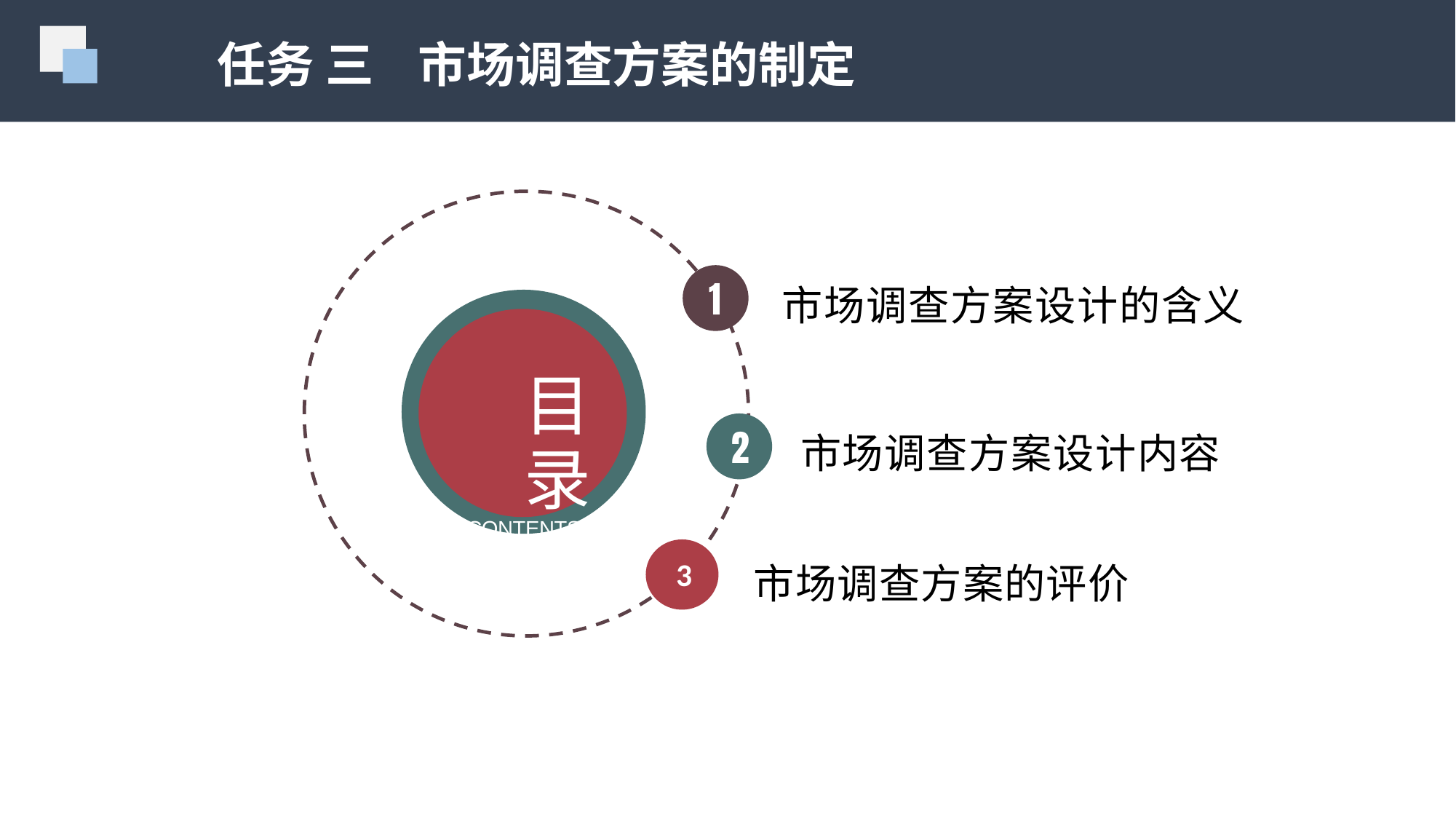

任务 三    市场调查方案的制定

1

市场调查方案设计的含义

市场调查方案设计内容

3      市场调查方案的评价

目录
CONTENTS

2